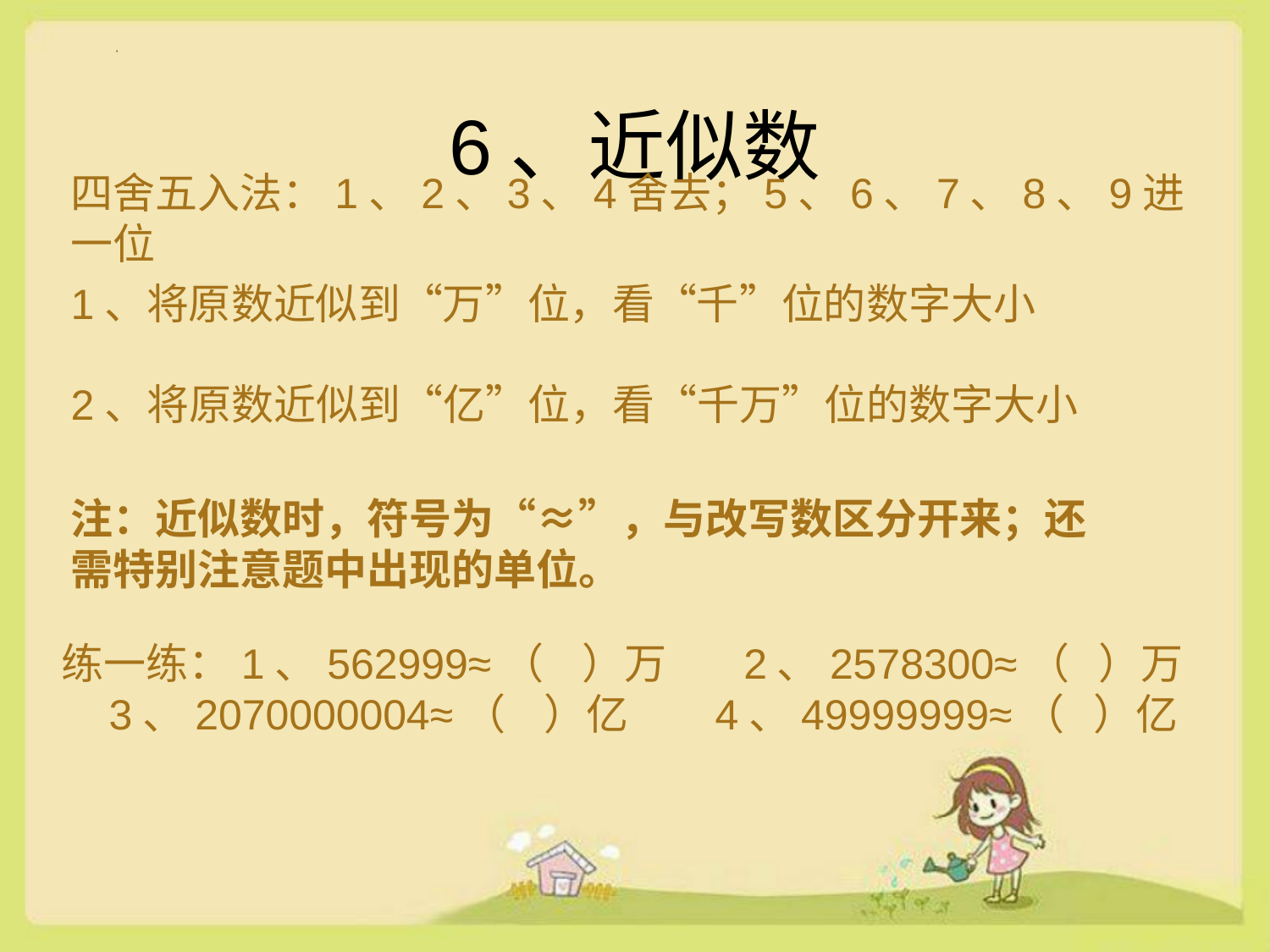

# 6、近似数
四舍五入法：1、2、3、4舍去；5、6、7、8、9进一位
1、将原数近似到“万”位，看“千”位的数字大小
2、将原数近似到“亿”位，看“千万”位的数字大小

注：近似数时，符号为“≈”，与改写数区分开来；还需特别注意题中出现的单位。
练一练：1、562999≈（    ）万       2、2578300≈（   ）万
    3、2070000004≈（    ）亿        4、49999999≈（   ）亿